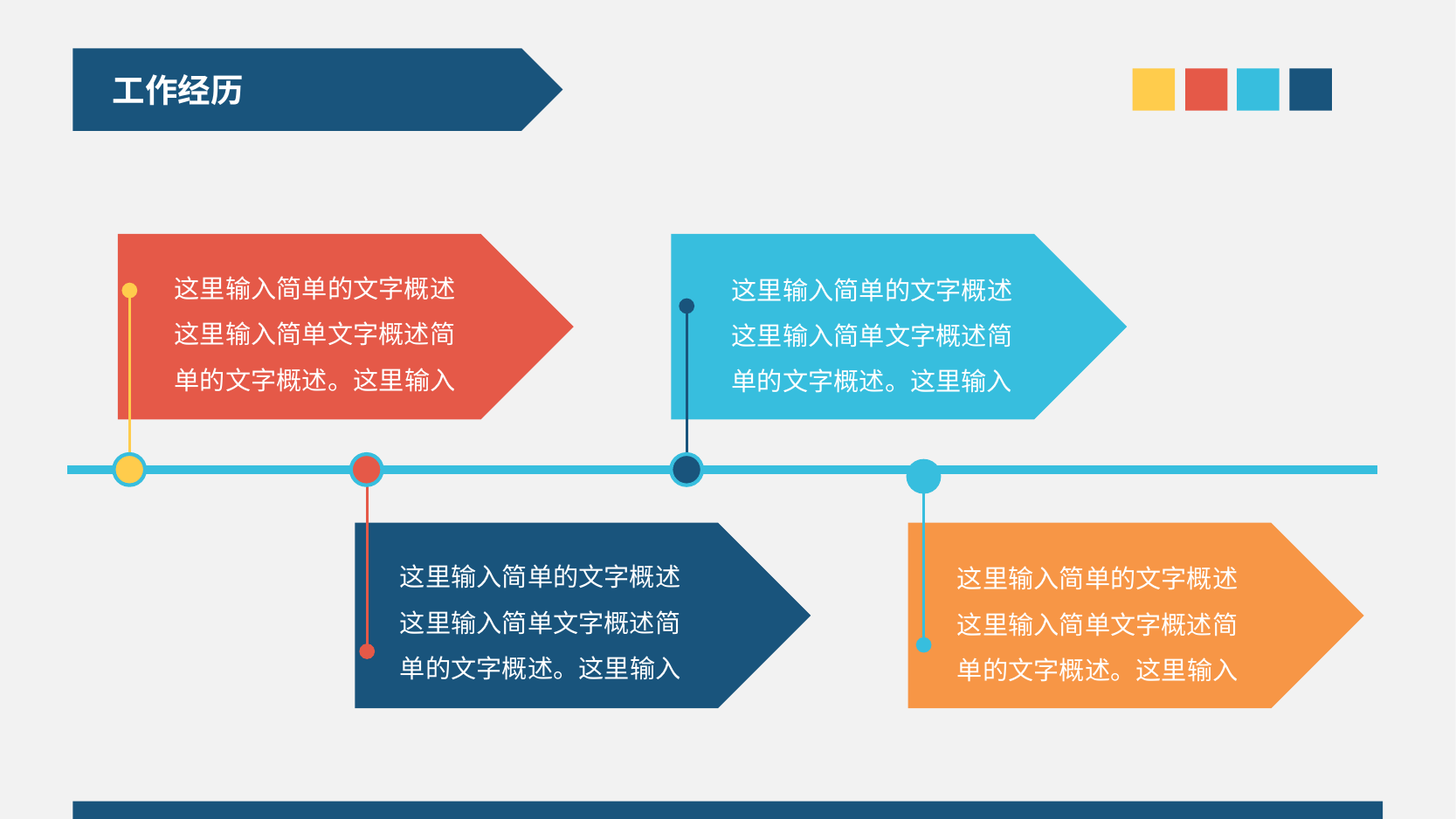

工作经历

这里输入简单的文字概述
这里输入简单文字概述简
单的文字概述。这里输入
这里输入简单的文字概述
这里输入简单文字概述简
单的文字概述。这里输入

这里输入简单的文字概述
这里输入简单文字概述简
单的文字概述。这里输入
这里输入简单的文字概述
这里输入简单文字概述简
单的文字概述。这里输入